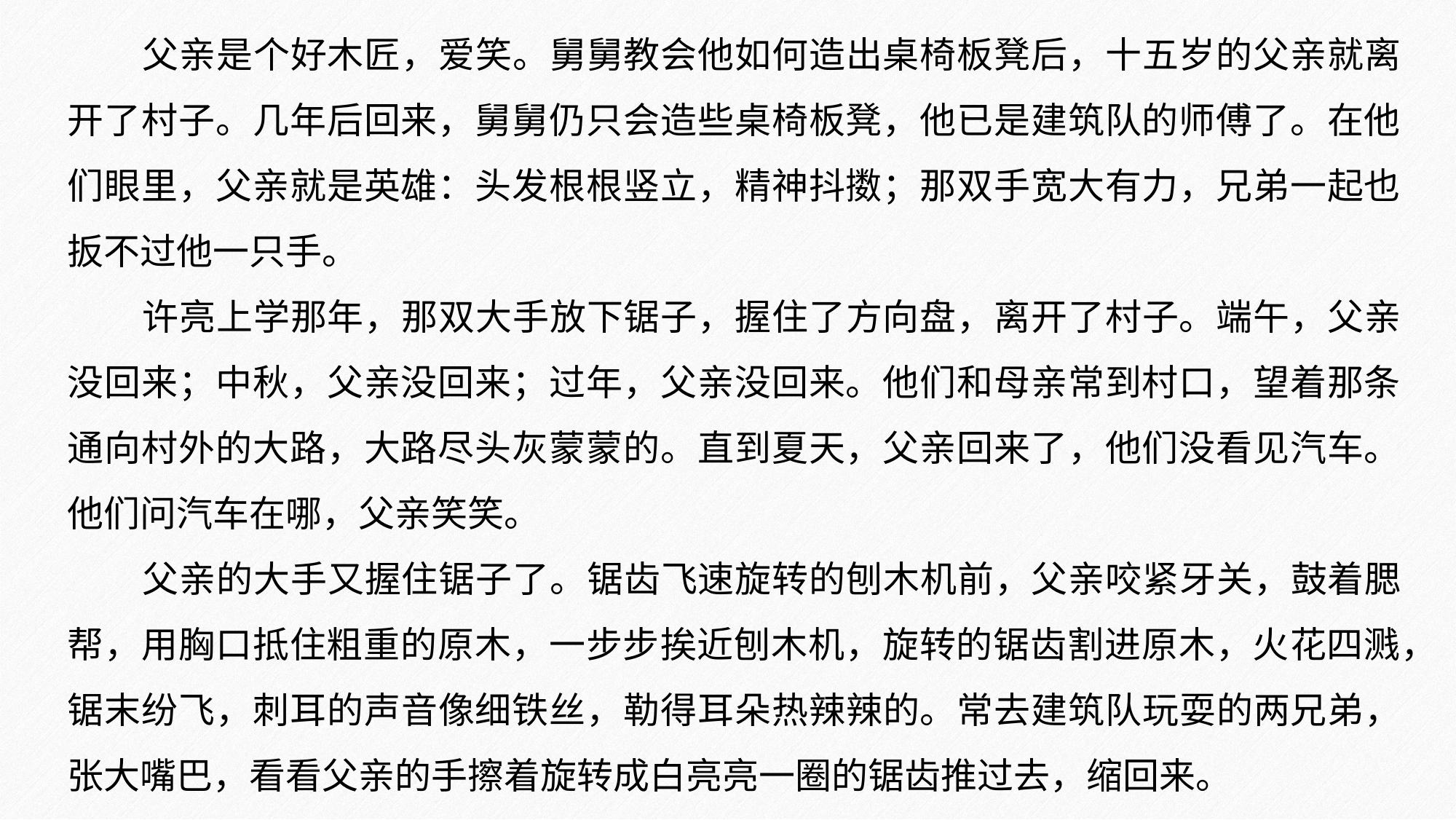

父亲是个好木匠，爱笑。舅舅教会他如何造出桌椅板凳后，十五岁的父亲就离开了村子。几年后回来，舅舅仍只会造些桌椅板凳，他已是建筑队的师傅了。在他们眼里，父亲就是英雄：头发根根竖立，精神抖擞；那双手宽大有力，兄弟一起也扳不过他一只手。
许亮上学那年，那双大手放下锯子，握住了方向盘，离开了村子。端午，父亲没回来；中秋，父亲没回来；过年，父亲没回来。他们和母亲常到村口，望着那条通向村外的大路，大路尽头灰蒙蒙的。直到夏天，父亲回来了，他们没看见汽车。他们问汽车在哪，父亲笑笑。
父亲的大手又握住锯子了。锯齿飞速旋转的刨木机前，父亲咬紧牙关，鼓着腮帮，用胸口抵住粗重的原木，一步步挨近刨木机，旋转的锯齿割进原木，火花四溅，锯末纷飞，刺耳的声音像细铁丝，勒得耳朵热辣辣的。常去建筑队玩耍的两兄弟，张大嘴巴，看看父亲的手擦着旋转成白亮亮一圈的锯齿推过去，缩回来。